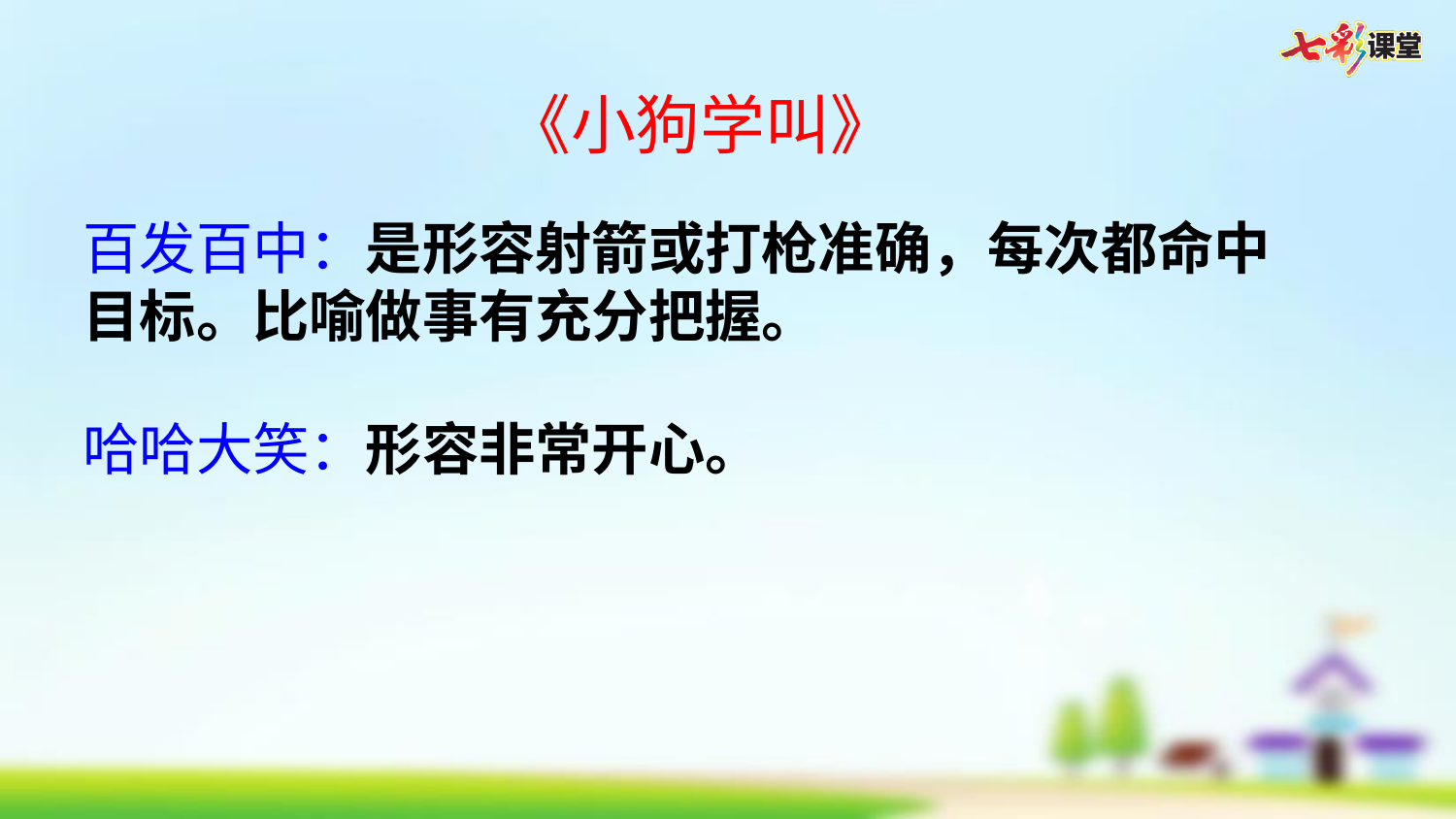

《小狗学叫》
百发百中：是形容射箭或打枪准确，每次都命中目标。比喻做事有充分把握。
哈哈大笑：形容非常开心。